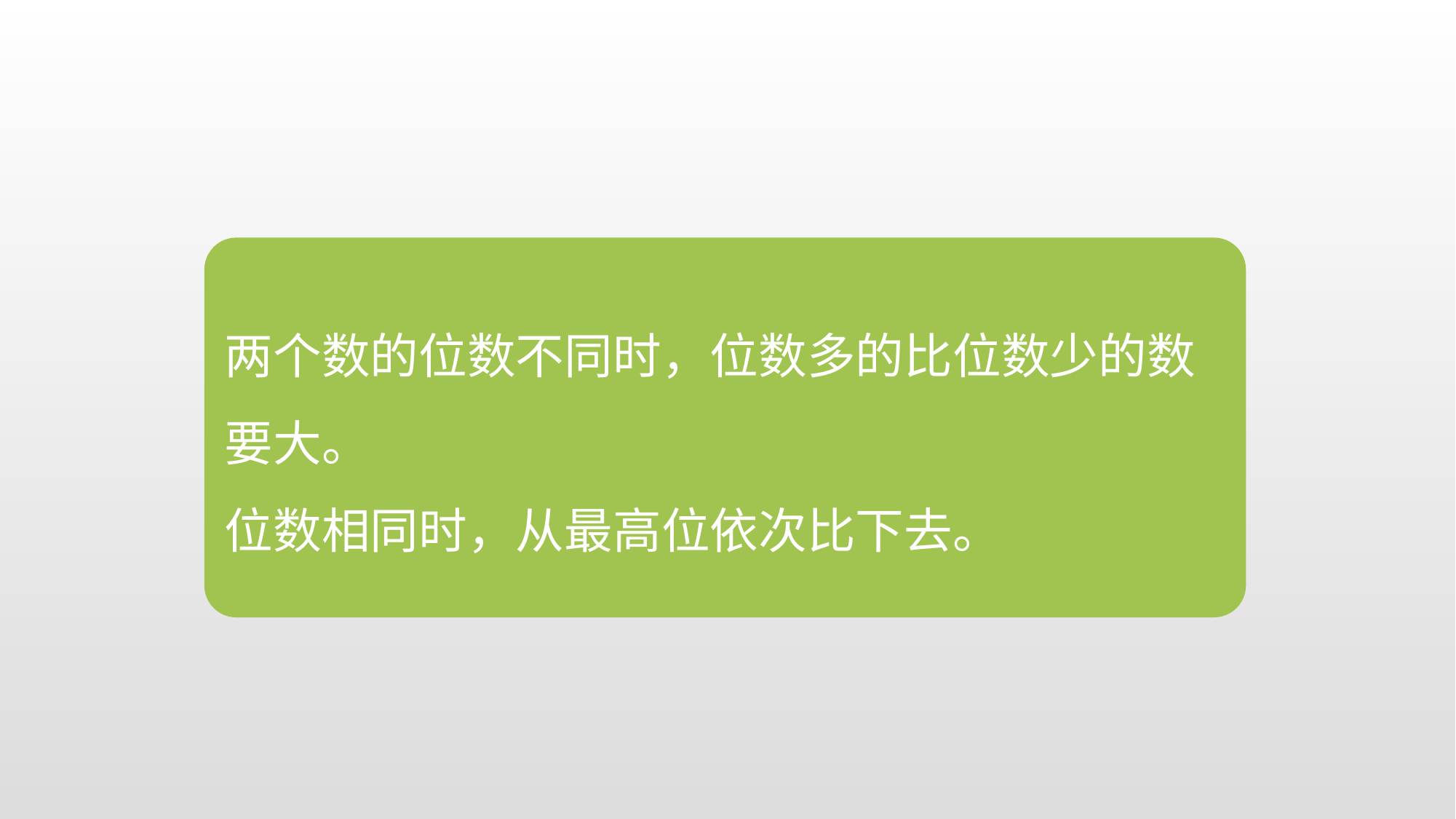

两个数的位数不同时，位数多的比位数少的数要大。
位数相同时，从最高位依次比下去。